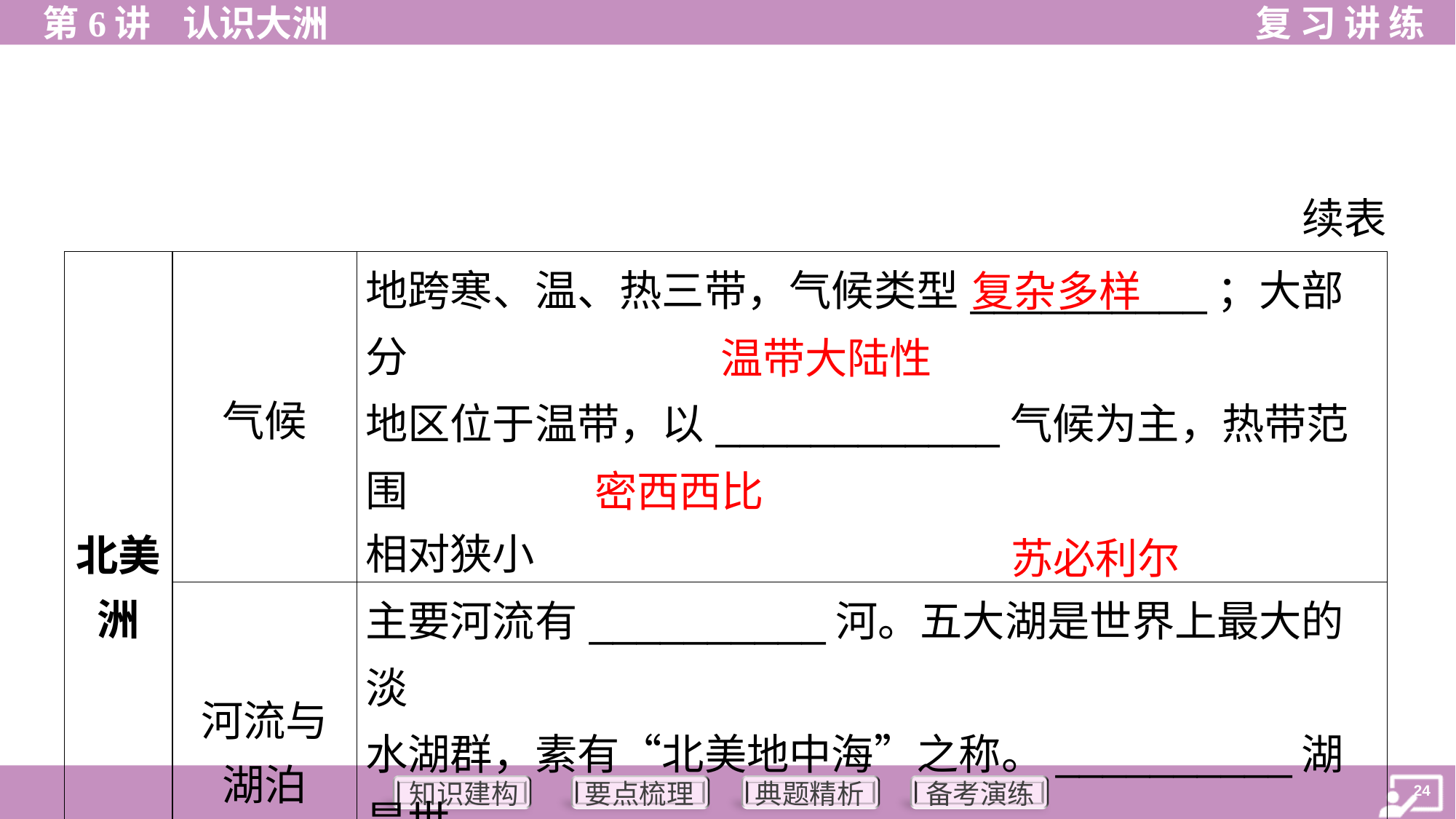

续表
| 北美 洲 | 气候 | 地跨寒、温、热三带，气候类型\_\_\_\_\_\_\_\_\_\_；大部分 地区位于温带，以\_\_\_\_\_\_\_\_\_\_\_\_气候为主，热带范围 相对狭小 |
| --- | --- | --- |
|  | 河流与 湖泊 | 主要河流有\_\_\_\_\_\_\_\_\_\_河。五大湖是世界上最大的淡 水湖群，素有“北美地中海”之称。\_\_\_\_\_\_\_\_\_\_湖是世 界上最大的淡水湖 |
复杂多样
温带大陆性
密西西比
苏必利尔